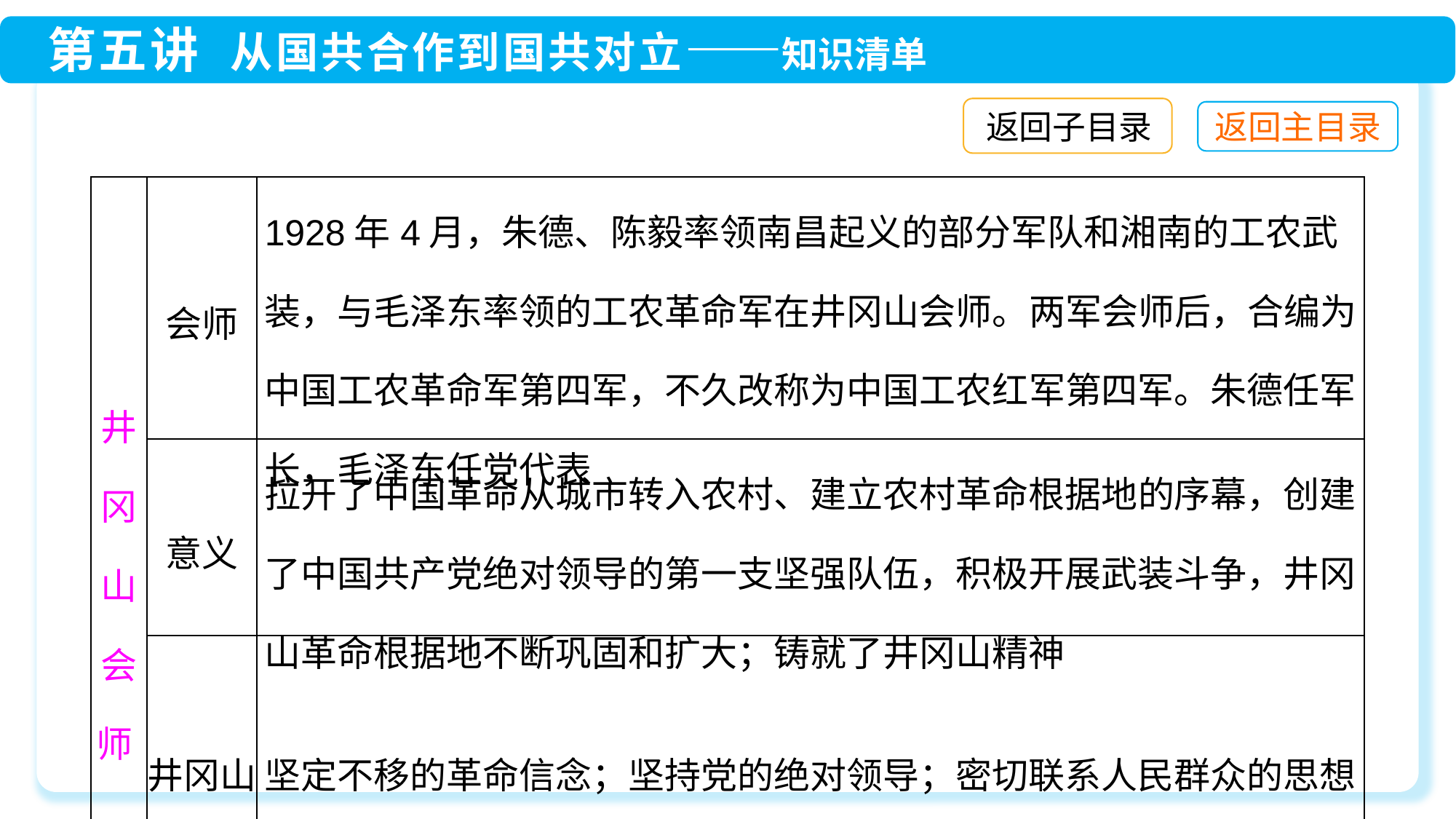

返回子目录
| 井 冈 山 会 师 | 会师 | 1928年4月，朱德、陈毅率领南昌起义的部分军队和湘南的工农武装，与毛泽东率领的工农革命军在井冈山会师。两军会师后，合编为中国工农革命军第四军，不久改称为中国工农红军第四军。朱德任军长，毛泽东任党代表 |
| --- | --- | --- |
|  | 意义 | 拉开了中国革命从城市转入农村、建立农村革命根据地的序幕，创建了中国共产党绝对领导的第一支坚强队伍，积极开展武装斗争，井冈山革命根据地不断巩固和扩大；铸就了井冈山精神 |
|  | 井冈山精神 | 坚定不移的革命信念；坚持党的绝对领导；密切联系人民群众的思想作风；一切从实际出发的思想路线；艰苦奋斗的优良传统等 |